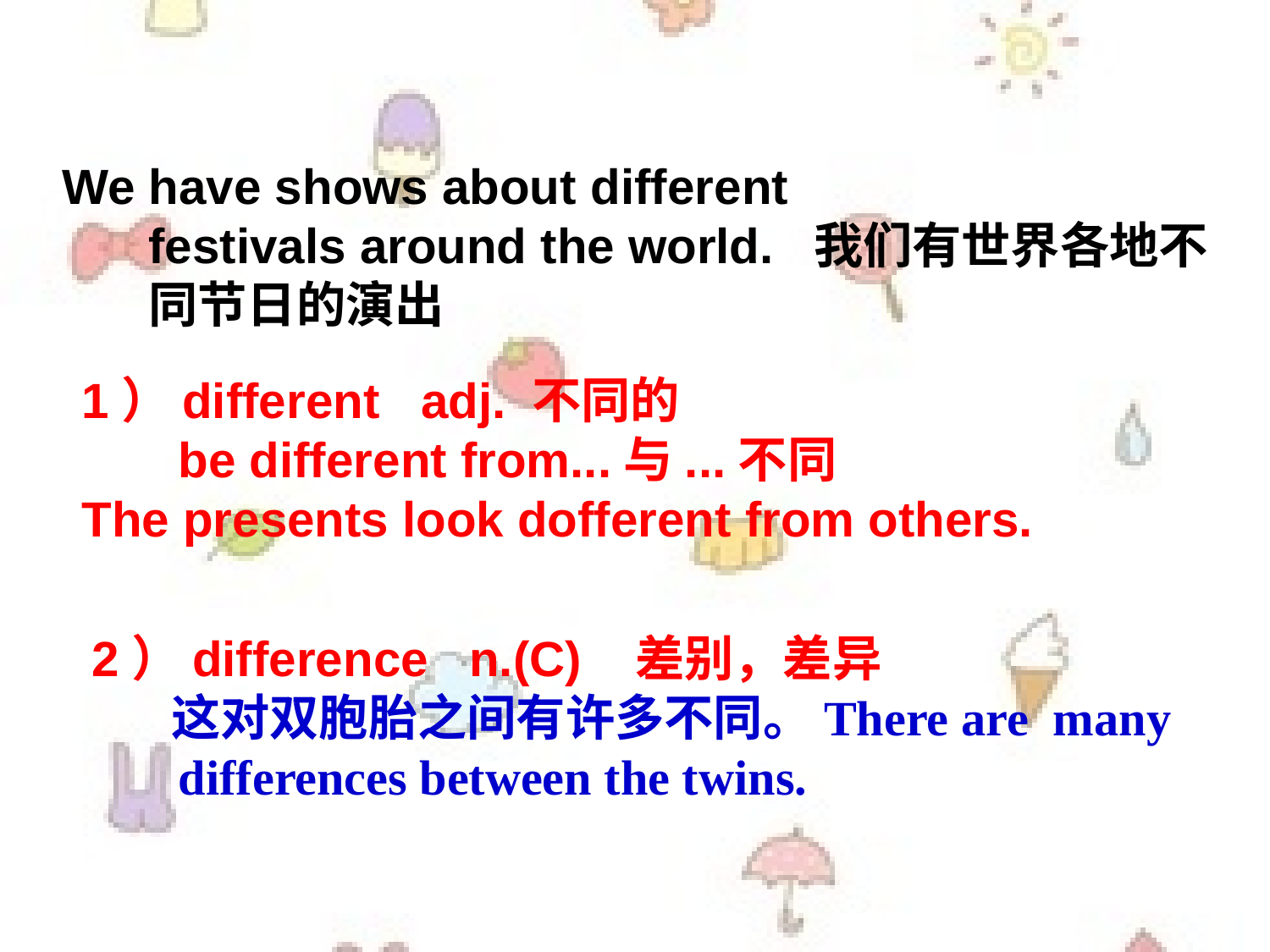

We have shows about different                     festivals around the world.  我们有世界各地不同节日的演出
1）different   adj. 不同的
       be different from...与...不同
The presents look dofferent from others.
2）difference   n.(C)   差别，差异
      这对双胞胎之间有许多不同。There are  many  differences between the twins.